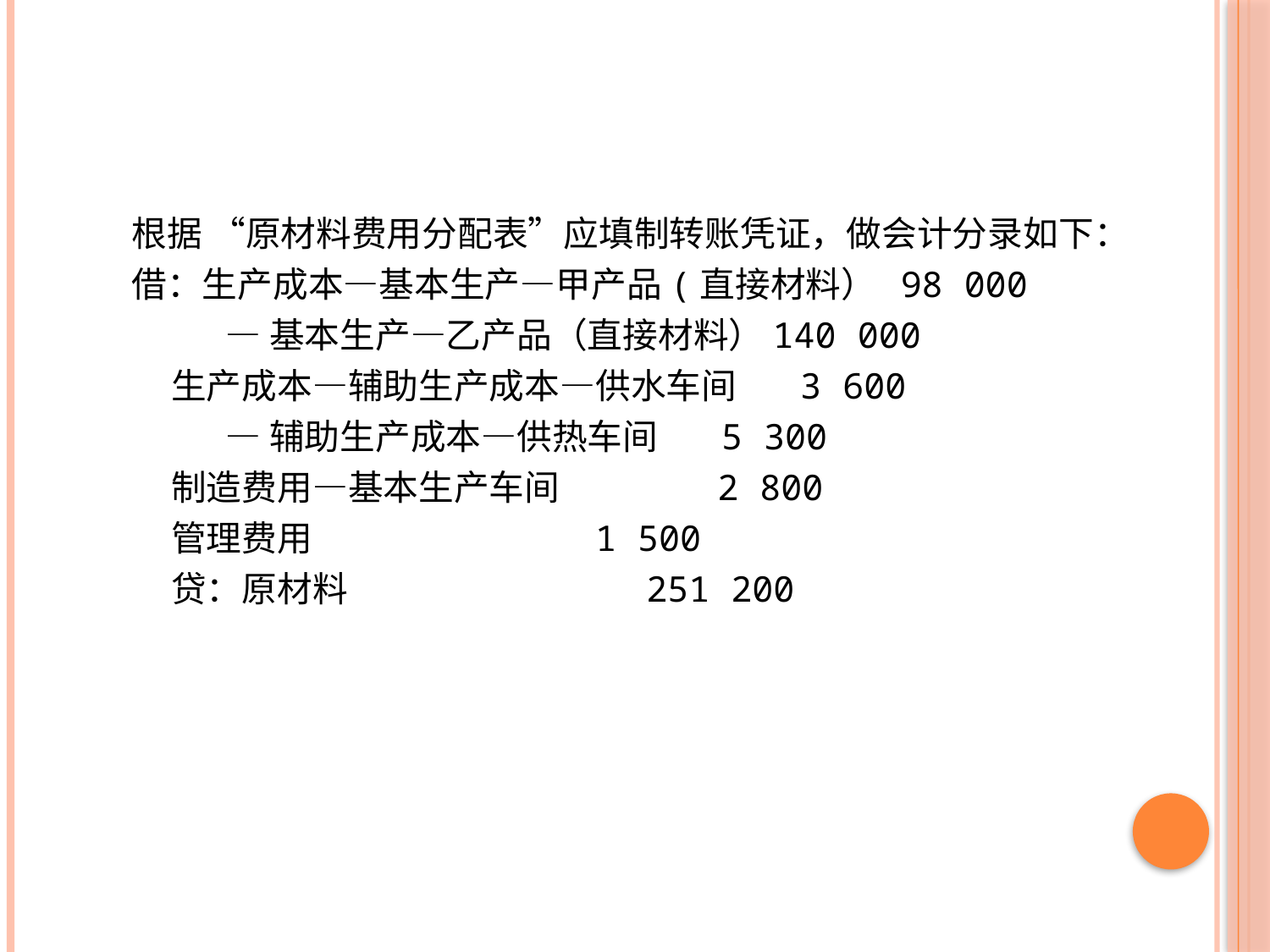

根据 “原材料费用分配表”应填制转账凭证，做会计分录如下：
借：生产成本—基本生产—甲产品(直接材料）  98 000
            —基本生产—乙产品（直接材料）140 000
    生产成本—辅助生产成本—供水车间       3 600
            —辅助生产成本—供热车间       5 300
    制造费用—基本生产车间                   2 800
    管理费用                                   1 500
    贷：原材料                                     251 200